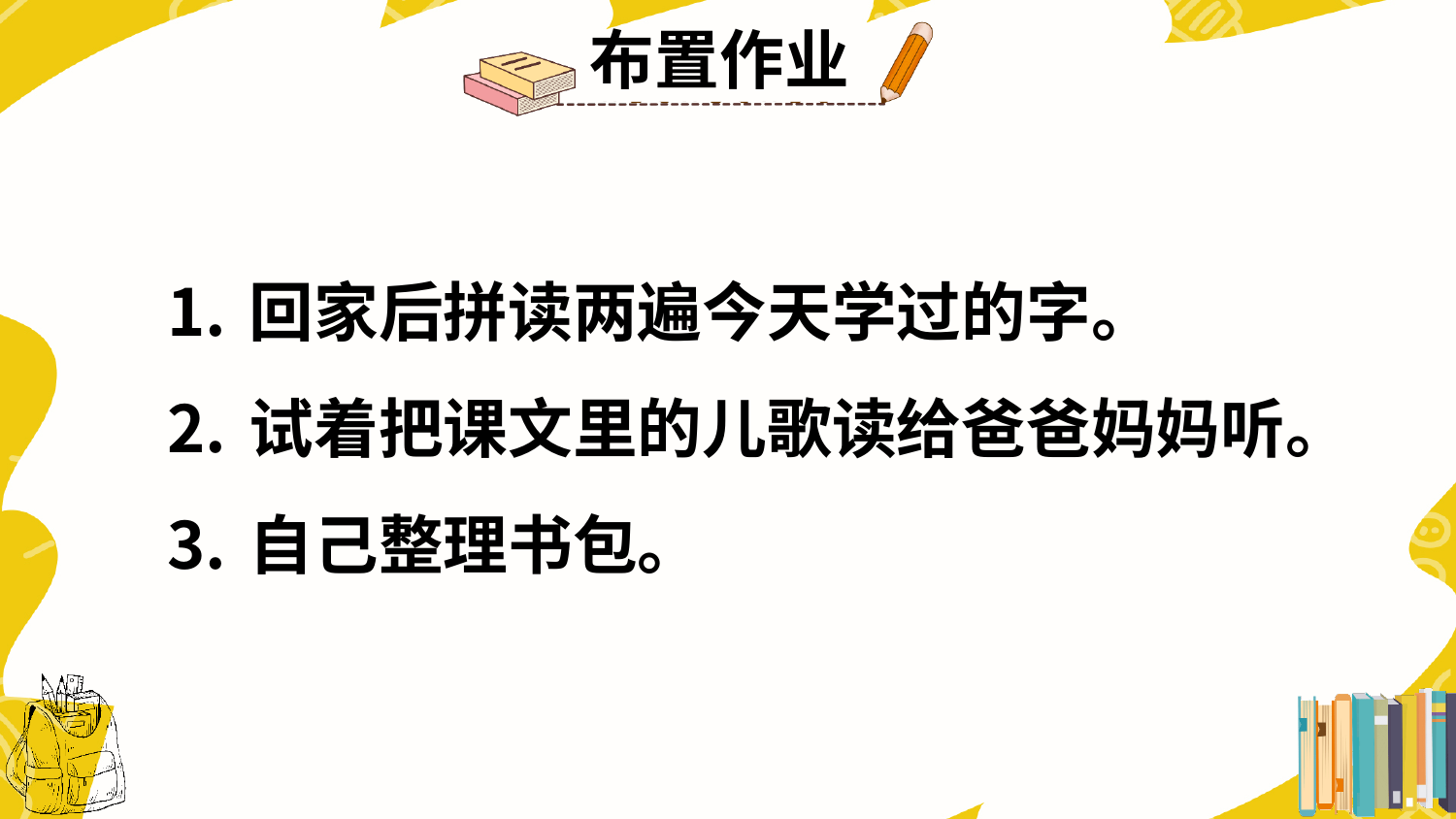

布置作业
回家后拼读两遍今天学过的字。
试着把课文里的儿歌读给爸爸妈妈听。
自己整理书包。